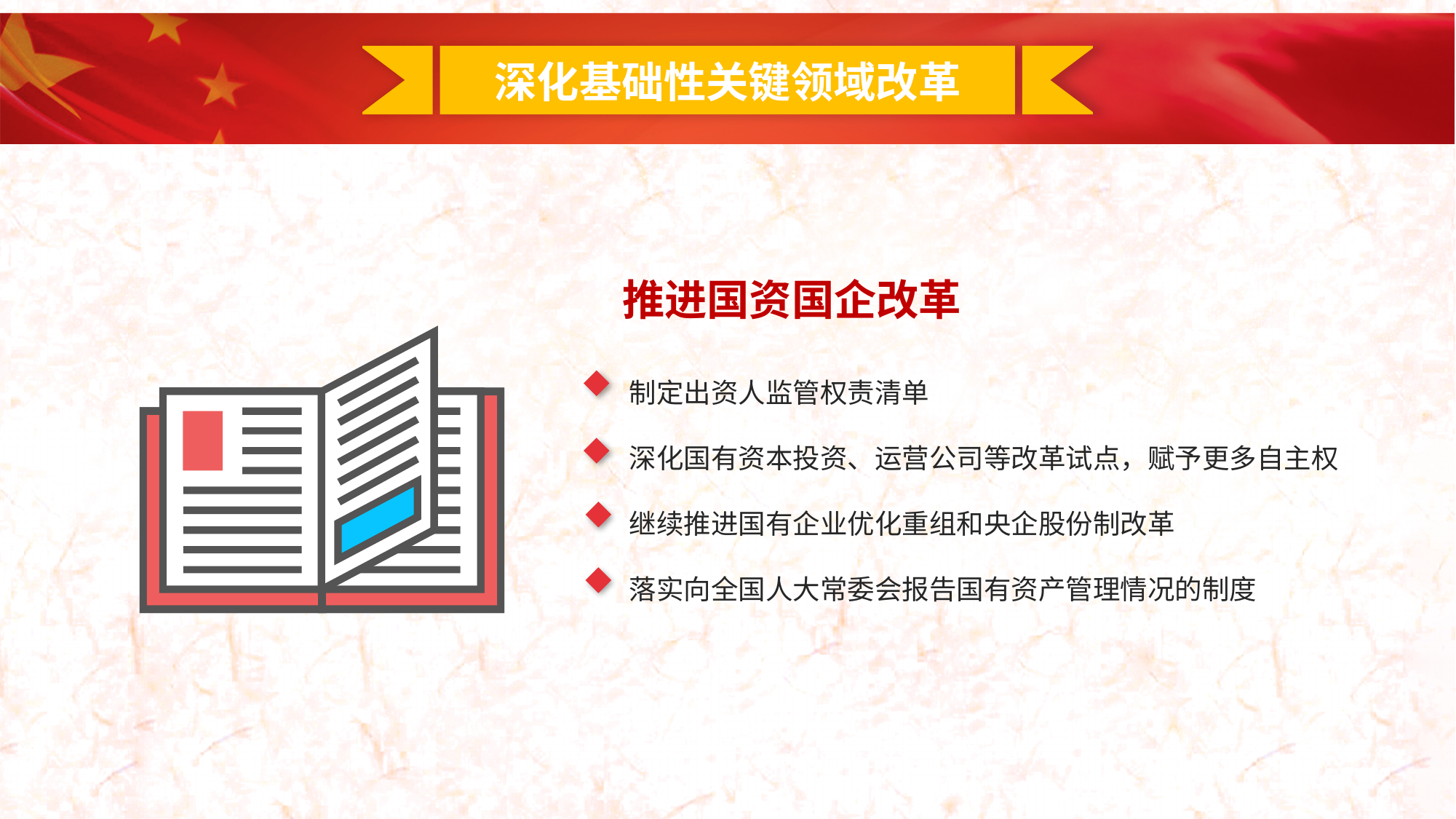

深化基础性关键领域改革
推进国资国企改革

制定出资人监管权责清单
深化国有资本投资、运营公司等改革试点，赋予更多自主权
继续推进国有企业优化重组和央企股份制改革
落实向全国人大常委会报告国有资产管理情况的制度